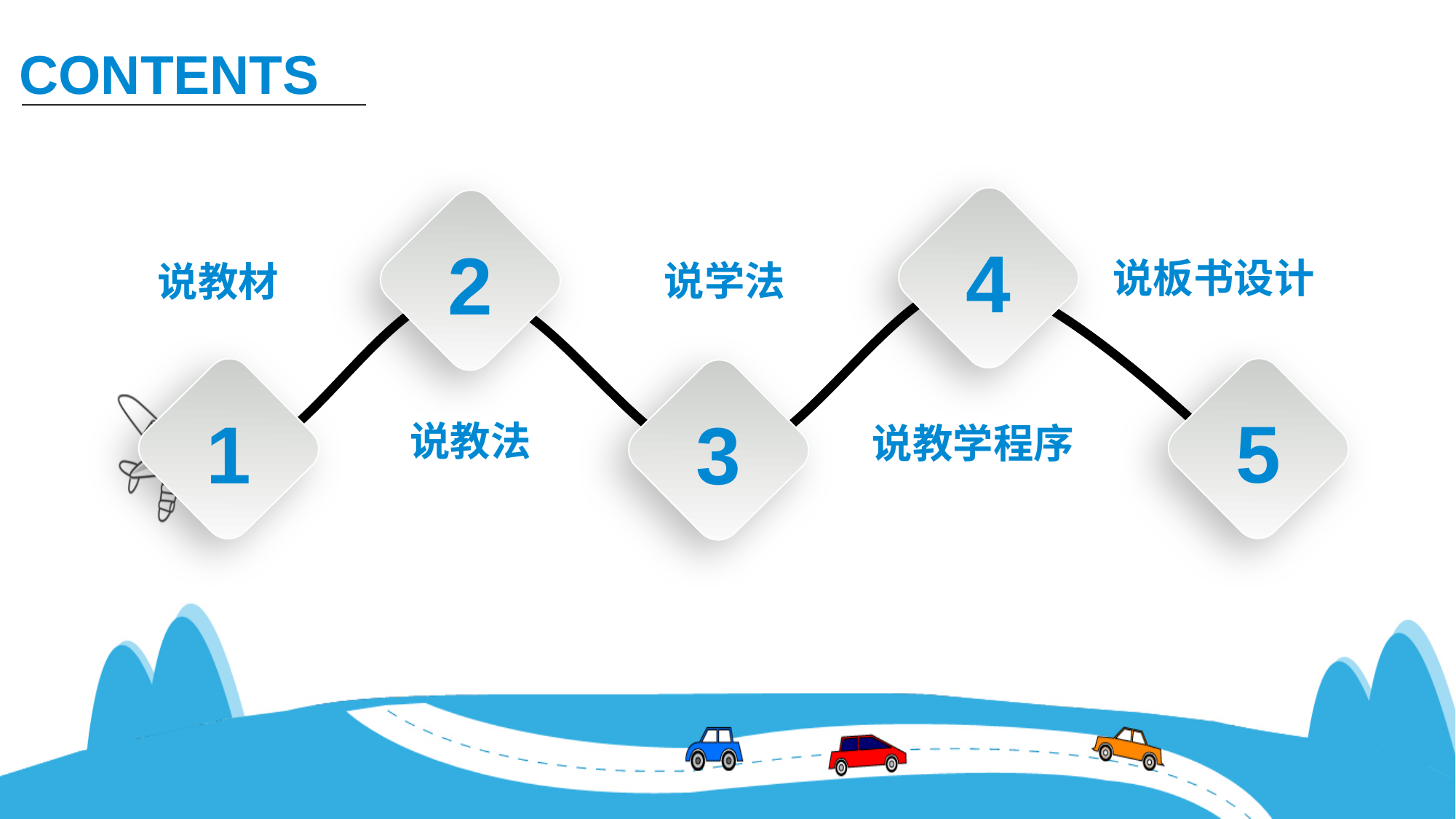

CONTENTS

4

2
说板书设计
说学法
说教材

5

1

3
说教法
说教学程序